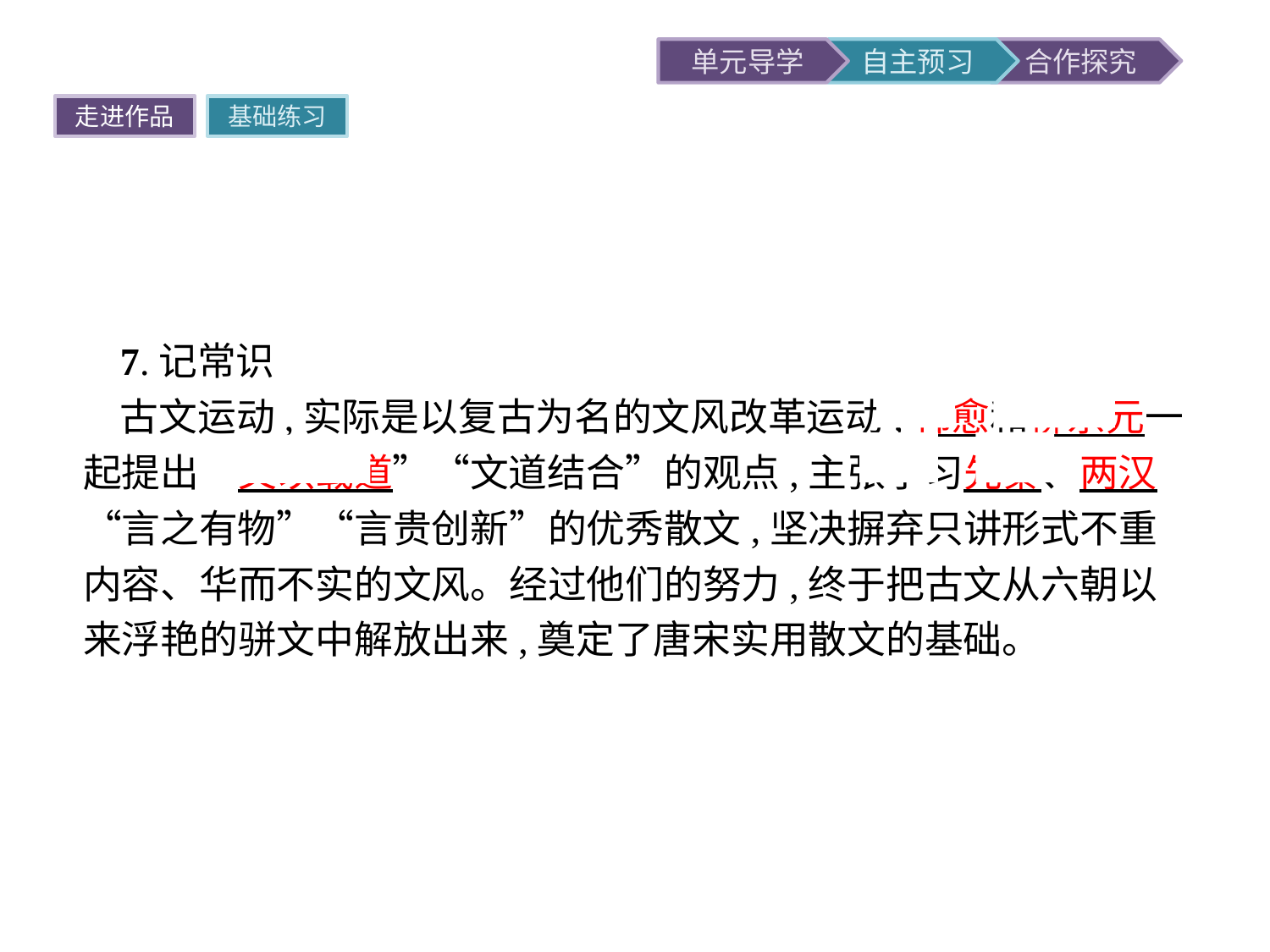

走进作品
基础练习
7.记常识
古文运动,实际是以复古为名的文风改革运动,韩愈和柳宗元一起提出“文以载道”“文道结合”的观点,主张学习先秦、两汉“言之有物”“言贵创新”的优秀散文,坚决摒弃只讲形式不重内容、华而不实的文风。经过他们的努力,终于把古文从六朝以来浮艳的骈文中解放出来,奠定了唐宋实用散文的基础。